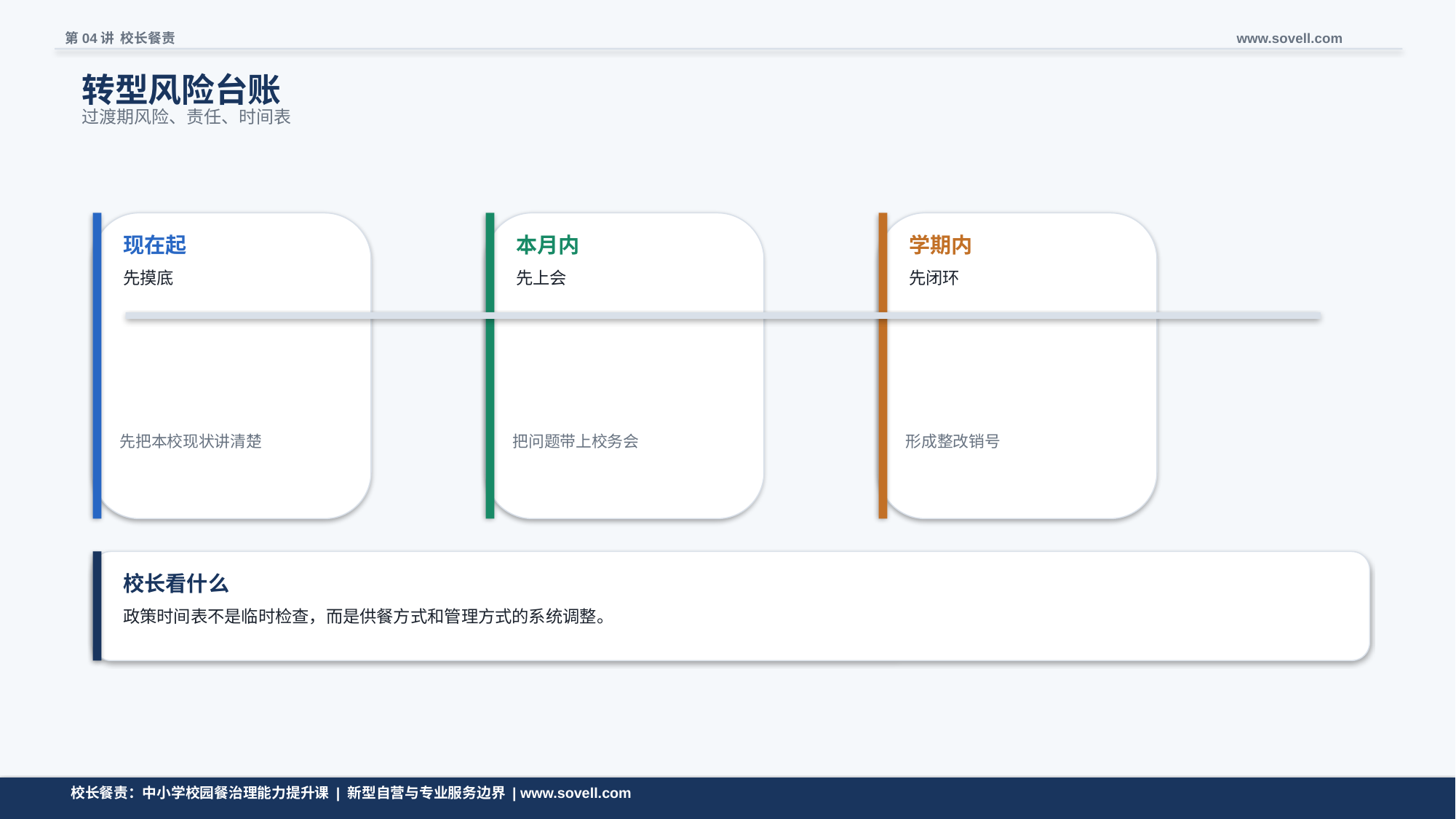

第04讲  校长餐责
www.sovell.com

转型风险台账
过渡期风险、责任、时间表

现在起
本月内
学期内
先摸底
先上会
先闭环

先把本校现状讲清楚
把问题带上校务会
形成整改销号

校长看什么
政策时间表不是临时检查，而是供餐方式和管理方式的系统调整。

时间节点只服务于管理动作，不是为了制造紧张感。
校长餐责：中小学校园餐治理能力提升课 | 新型自营与专业服务边界 | www.sovell.com